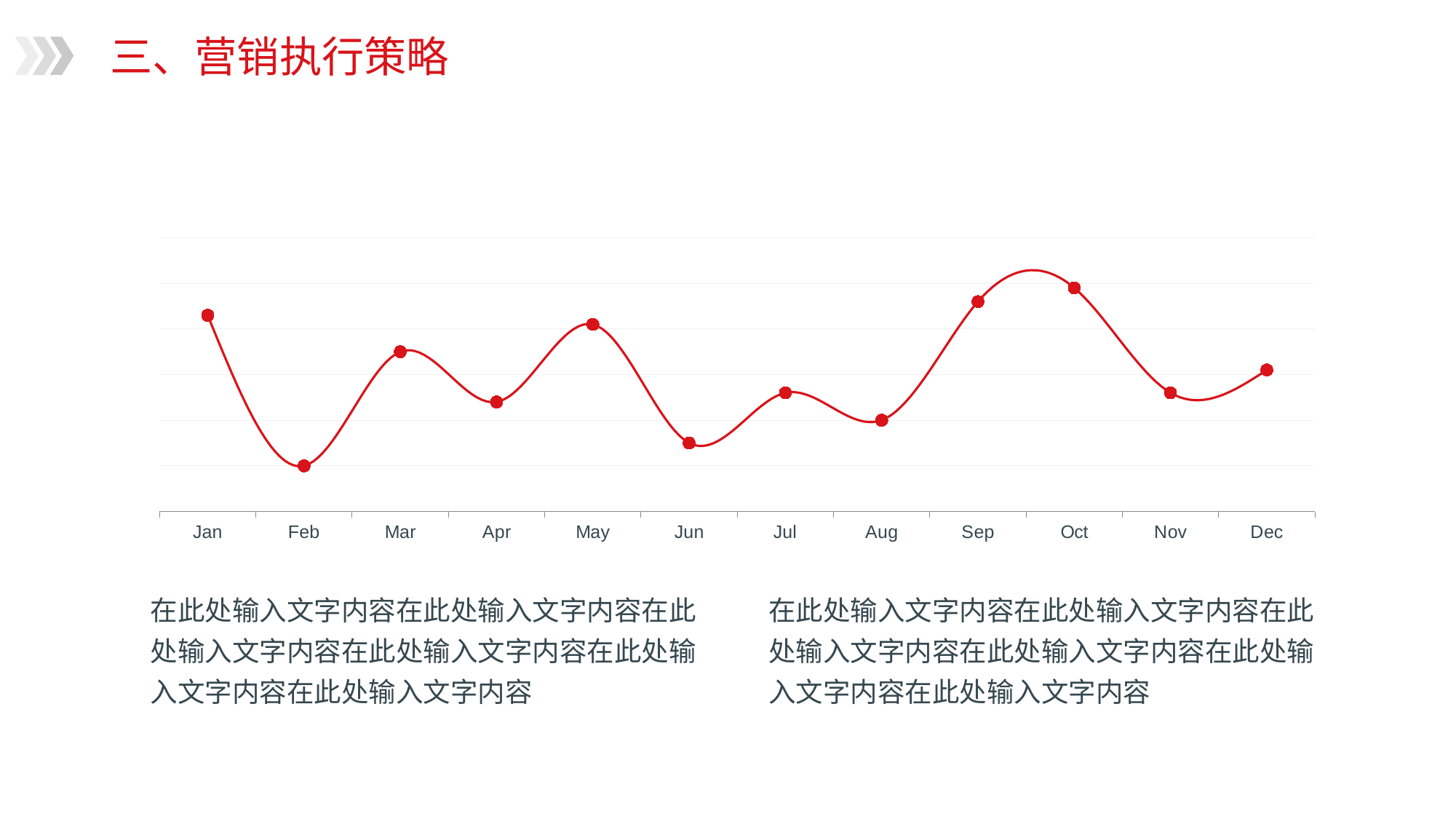

三、营销执行策略

### Chart

| Category | Series 1 |
|---|---|
| Jan | 4.3 |
| Feb | 1.0 |
| Mar | 3.5 |
| Apr | 2.4 |
| May | 4.1 |
| Jun | 1.5 |
| Jul | 2.6 |
| Aug | 2.0 |
| Sep | 4.6 |
| Oct | 4.9 |
| Nov | 2.6 |
| Dec | 3.1 |
在此处输入文字内容在此处输入文字内容在此处输入文字内容在此处输入文字内容在此处输入文字内容在此处输入文字内容
在此处输入文字内容在此处输入文字内容在此处输入文字内容在此处输入文字内容在此处输入文字内容在此处输入文字内容